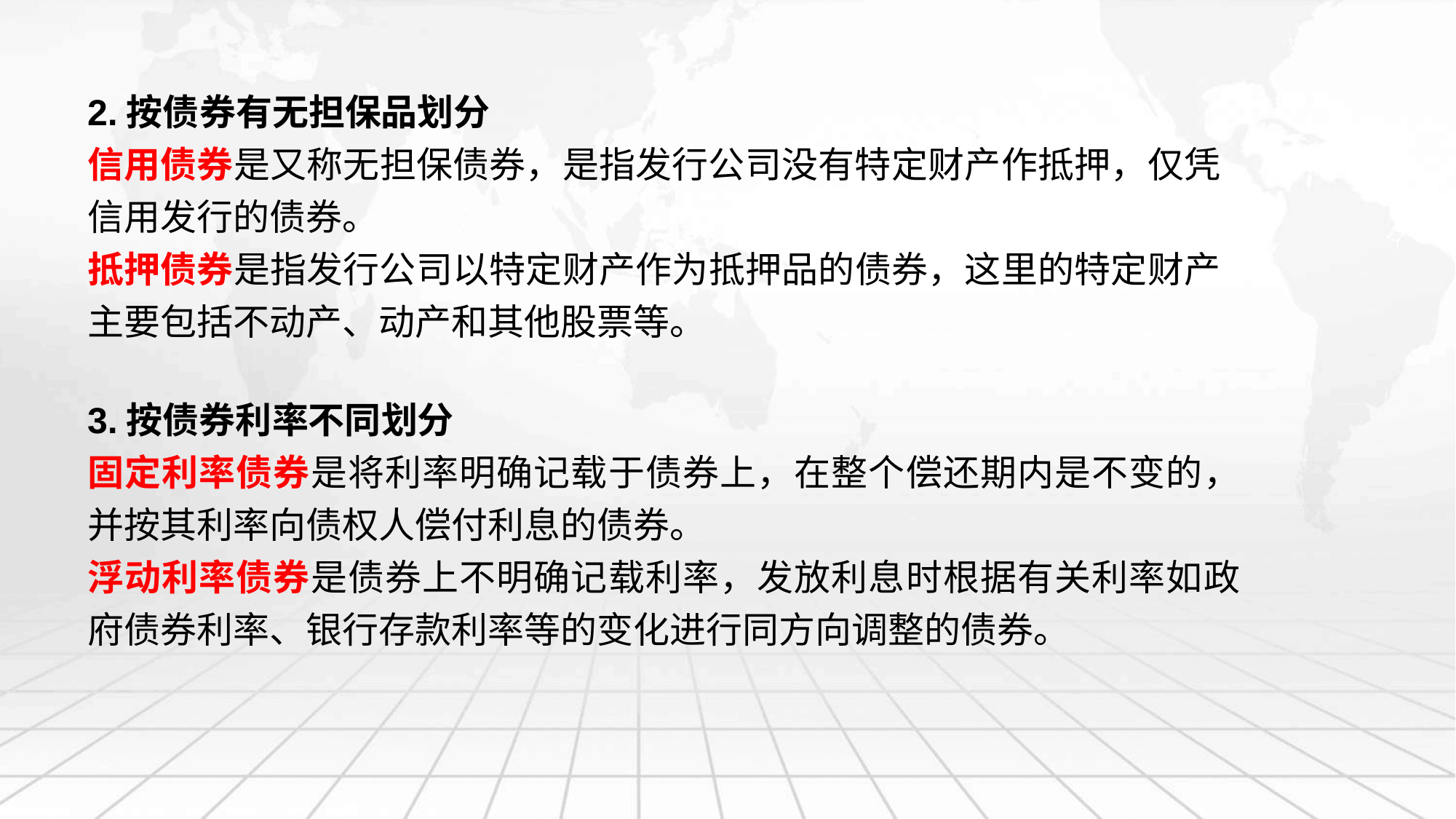

2.按债券有无担保品划分
信用债券是又称无担保债券，是指发行公司没有特定财产作抵押，仅凭信用发行的债券。
抵押债券是指发行公司以特定财产作为抵押品的债券，这里的特定财产主要包括不动产、动产和其他股票等。
3.按债券利率不同划分
固定利率债券是将利率明确记载于债券上，在整个偿还期内是不变的，并按其利率向债权人偿付利息的债券。
浮动利率债券是债券上不明确记载利率，发放利息时根据有关利率如政府债券利率、银行存款利率等的变化进行同方向调整的债券。